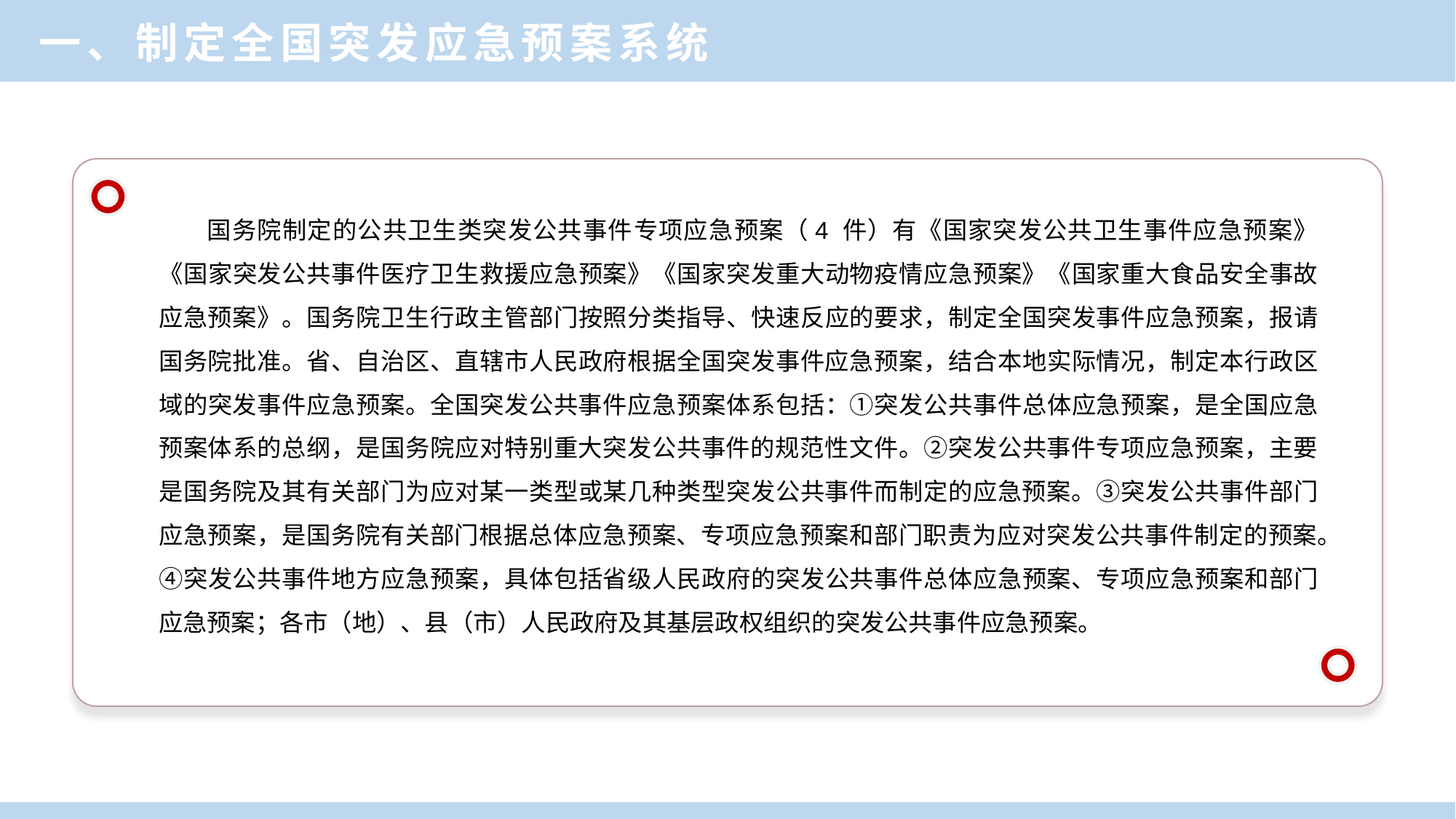

一、制定全国突发应急预案系统

国务院制定的公共卫生类突发公共事件专项应急预案（4 件）有《国家突发公共卫生事件应急预案》《国家突发公共事件医疗卫生救援应急预案》《国家突发重大动物疫情应急预案》《国家重大食品安全事故应急预案》。国务院卫生行政主管部门按照分类指导、快速反应的要求，制定全国突发事件应急预案，报请国务院批准。省、自治区、直辖市人民政府根据全国突发事件应急预案，结合本地实际情况，制定本行政区域的突发事件应急预案。全国突发公共事件应急预案体系包括：①突发公共事件总体应急预案，是全国应急预案体系的总纲，是国务院应对特别重大突发公共事件的规范性文件。②突发公共事件专项应急预案，主要是国务院及其有关部门为应对某一类型或某几种类型突发公共事件而制定的应急预案。③突发公共事件部门应急预案，是国务院有关部门根据总体应急预案、专项应急预案和部门职责为应对突发公共事件制定的预案。④突发公共事件地方应急预案，具体包括省级人民政府的突发公共事件总体应急预案、专项应急预案和部门应急预案；各市（地）、县（市）人民政府及其基层政权组织的突发公共事件应急预案。